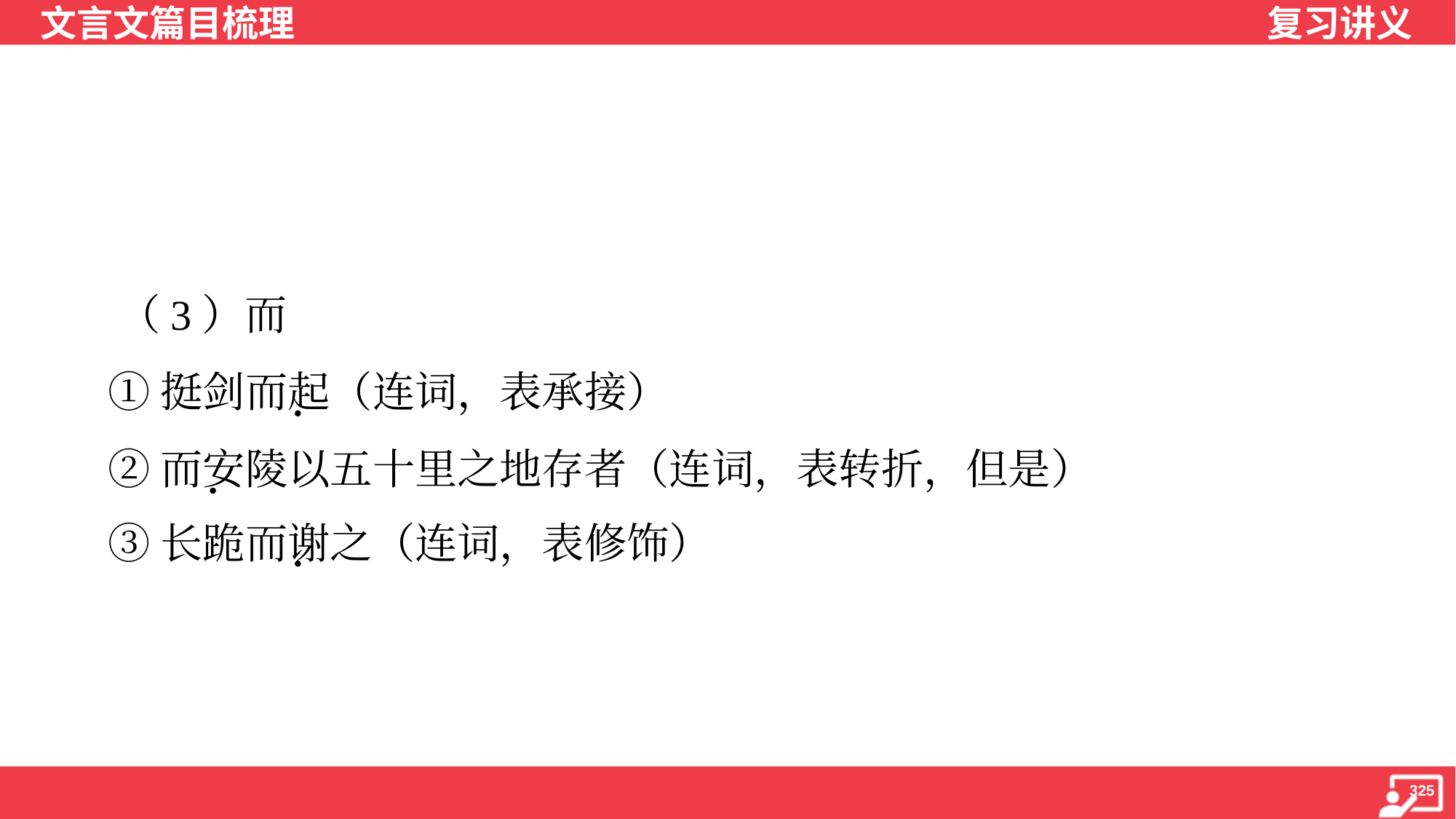

（3）而
    ①挺剑而起（连词，表承接）
    ②而安陵以五十里之地存者（连词，表转折，但是）
    ③长跪而谢之（连词，表修饰）